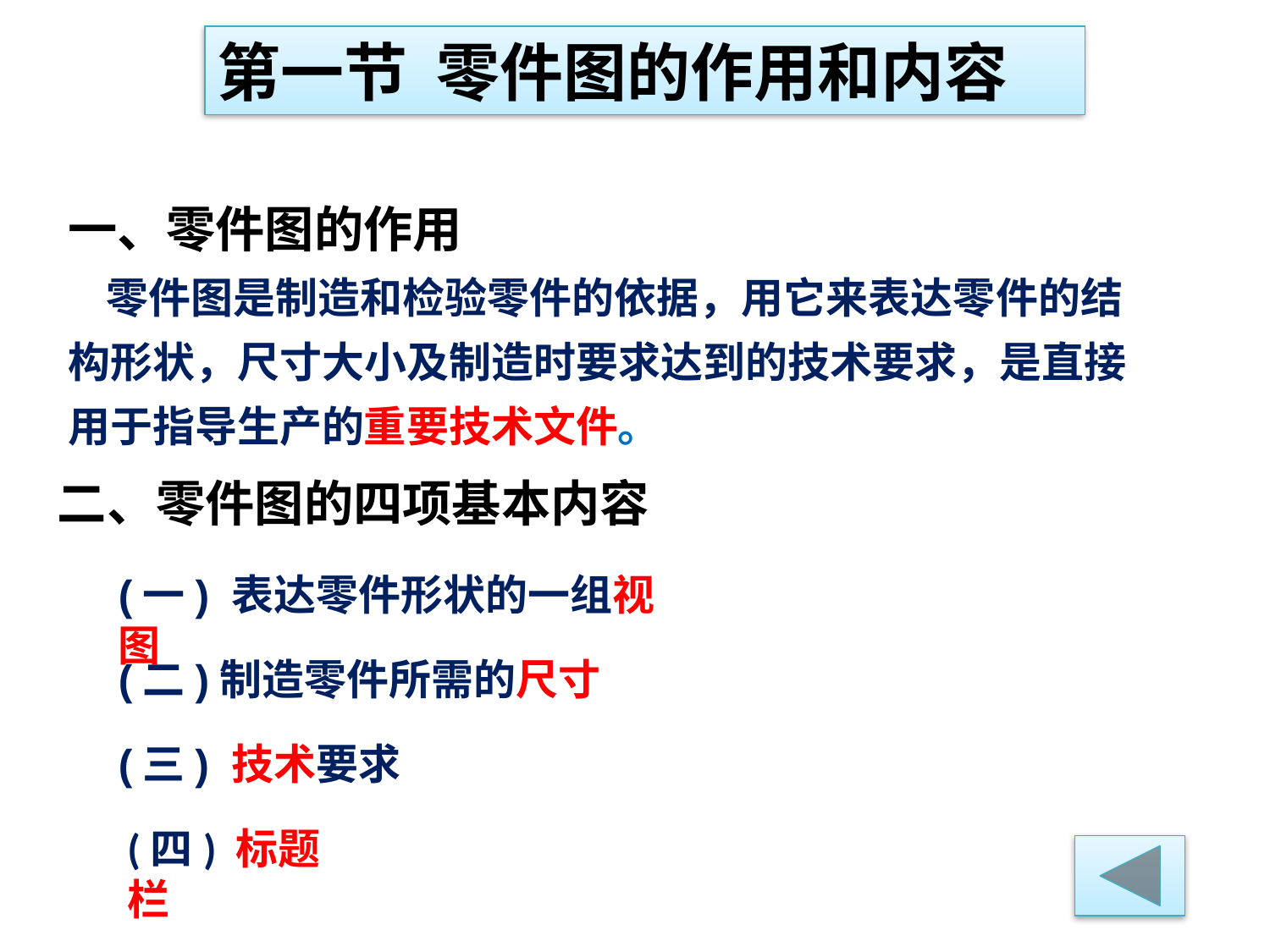

第一节  零件图的作用和内容
一、零件图的作用
   零件图是制造和检验零件的依据，用它来表达零件的结
构形状，尺寸大小及制造时要求达到的技术要求，是直接
用于指导生产的重要技术文件。
二、零件图的四项基本内容
(一) 表达零件形状的一组视图
(二)制造零件所需的尺寸
(三) 技术要求
(四) 标题栏